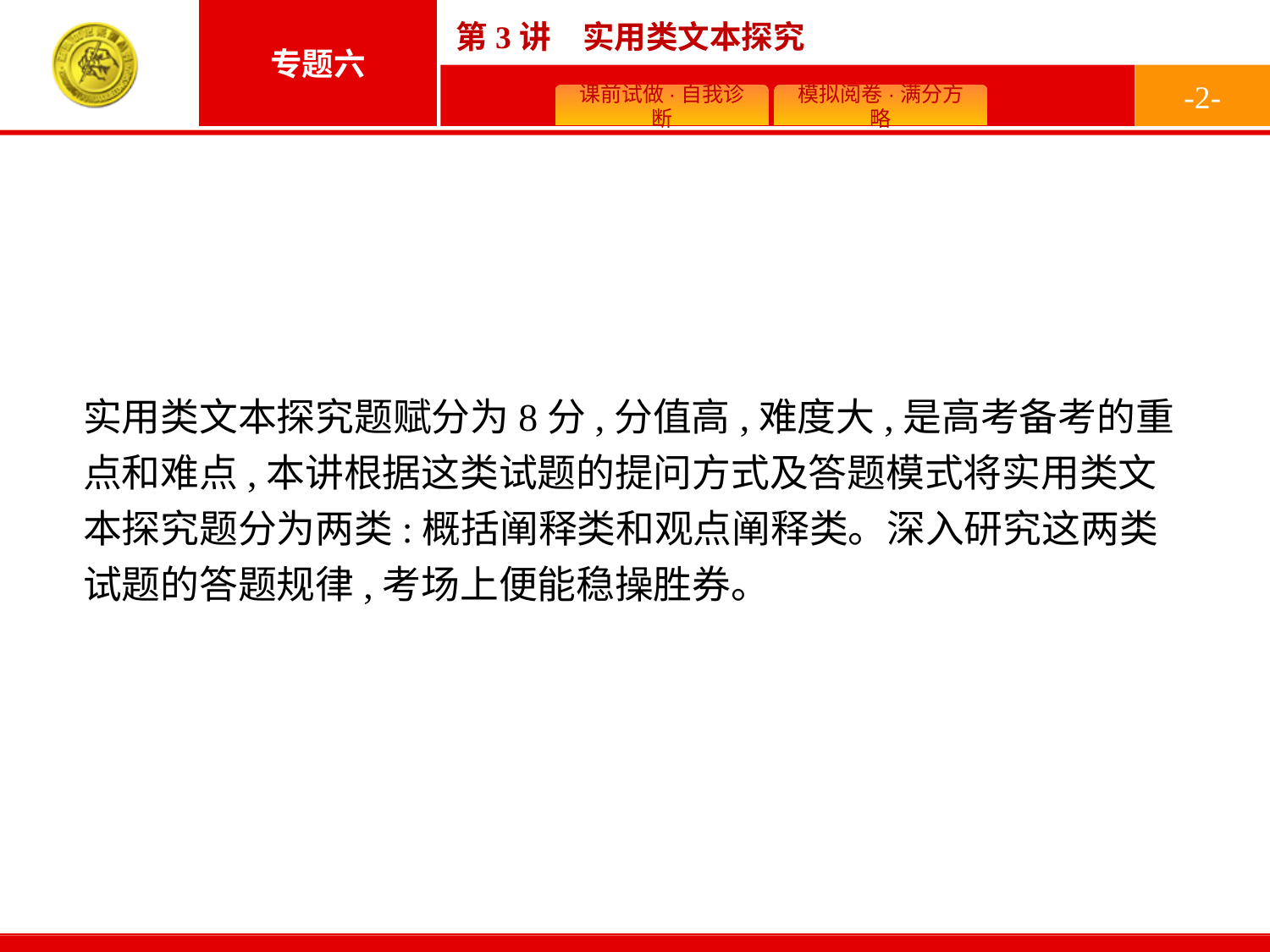

-2-
实用类文本探究题赋分为8分,分值高,难度大,是高考备考的重点和难点,本讲根据这类试题的提问方式及答题模式将实用类文本探究题分为两类:概括阐释类和观点阐释类。深入研究这两类试题的答题规律,考场上便能稳操胜券。